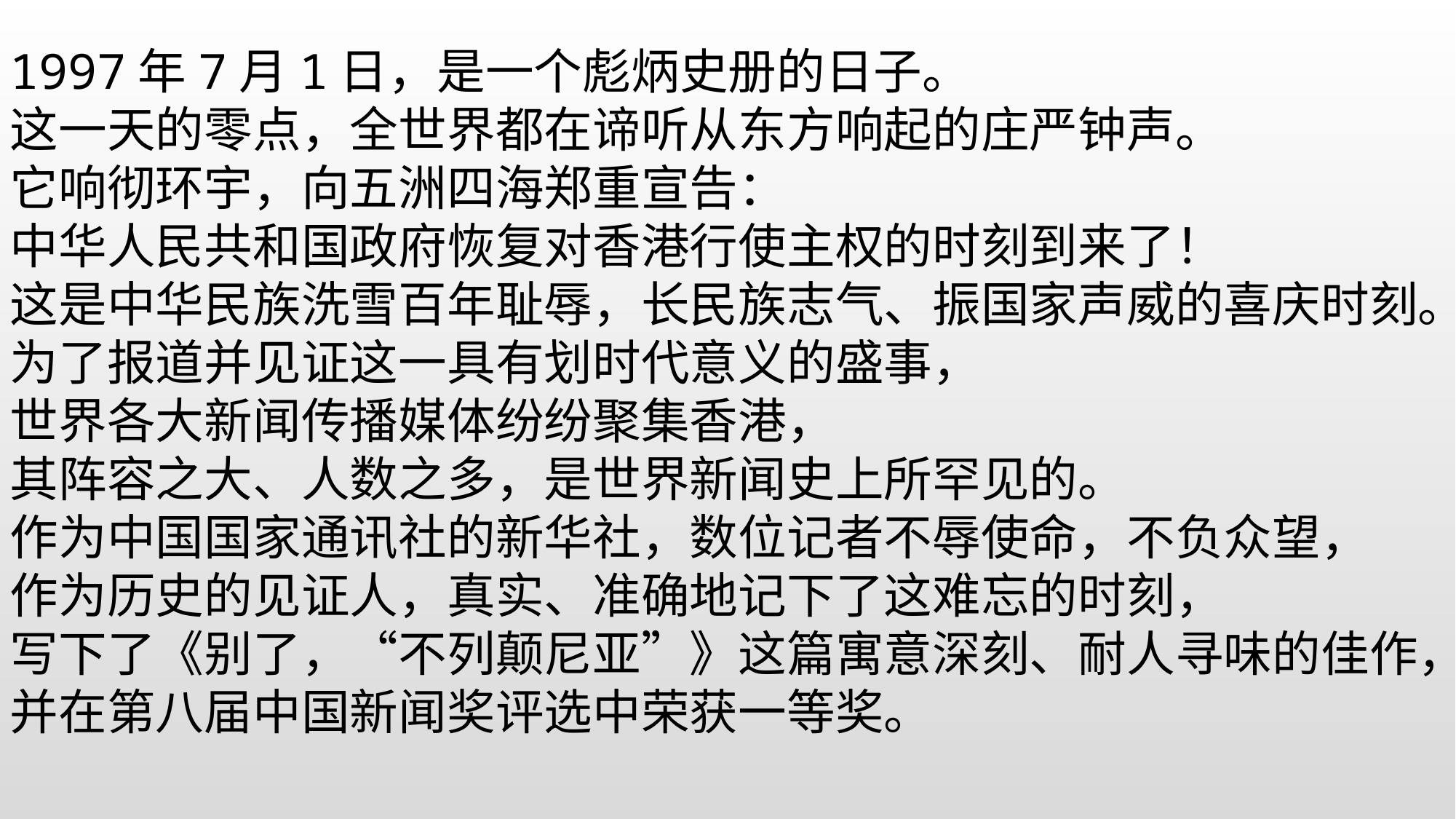

1997年7月1日，是一个彪炳史册的日子。
这一天的零点，全世界都在谛听从东方响起的庄严钟声。
它响彻环宇，向五洲四海郑重宣告：
中华人民共和国政府恢复对香港行使主权的时刻到来了！
这是中华民族洗雪百年耻辱，长民族志气、振国家声威的喜庆时刻。
为了报道并见证这一具有划时代意义的盛事，
世界各大新闻传播媒体纷纷聚集香港，
其阵容之大、人数之多，是世界新闻史上所罕见的。
作为中国国家通讯社的新华社，数位记者不辱使命，不负众望，
作为历史的见证人，真实、准确地记下了这难忘的时刻，
写下了《别了，“不列颠尼亚”》这篇寓意深刻、耐人寻味的佳作，
并在第八届中国新闻奖评选中荣获一等奖。